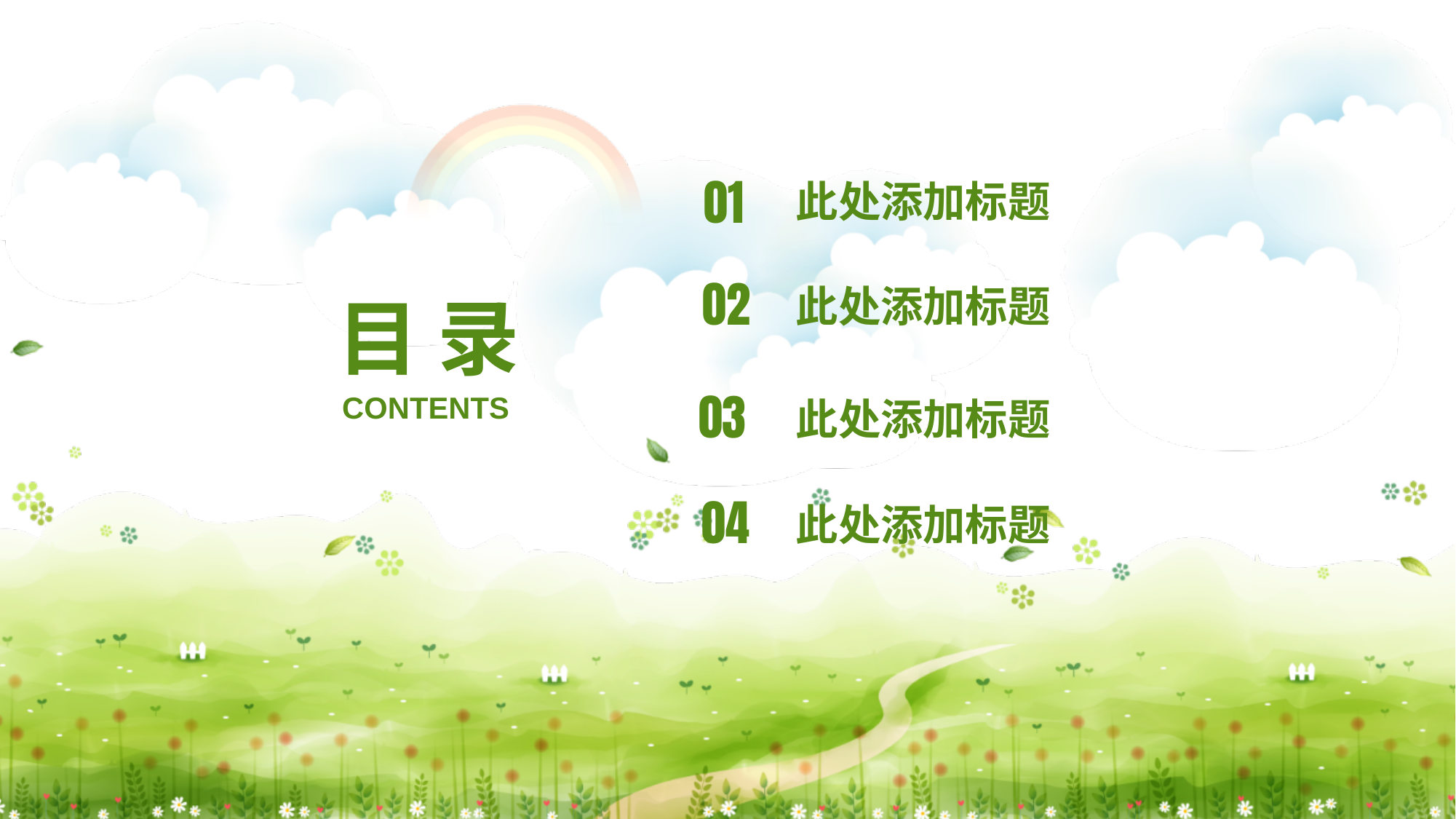

01
此处添加标题
02
此处添加标题
目 录
CONTENTS
03
此处添加标题
04
此处添加标题